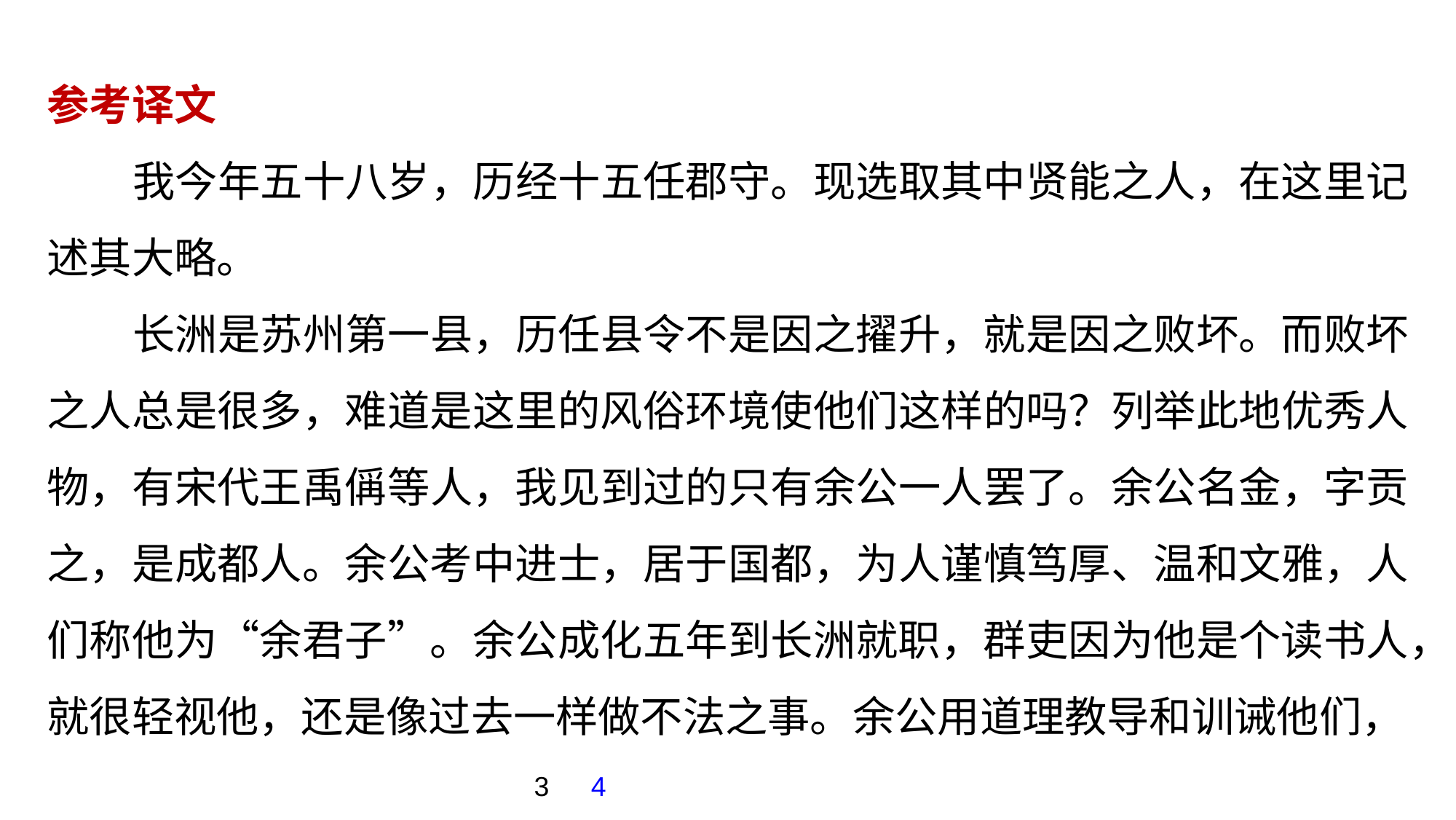

参考译文
我今年五十八岁，历经十五任郡守。现选取其中贤能之人，在这里记述其大略。
长洲是苏州第一县，历任县令不是因之擢升，就是因之败坏。而败坏之人总是很多，难道是这里的风俗环境使他们这样的吗？列举此地优秀人物，有宋代王禹偁等人，我见到过的只有余公一人罢了。余公名金，字贡之，是成都人。余公考中进士，居于国都，为人谨慎笃厚、温和文雅，人们称他为“余君子”。余公成化五年到长洲就职，群吏因为他是个读书人，就很轻视他，还是像过去一样做不法之事。余公用道理教导和训诫他们，
3
4